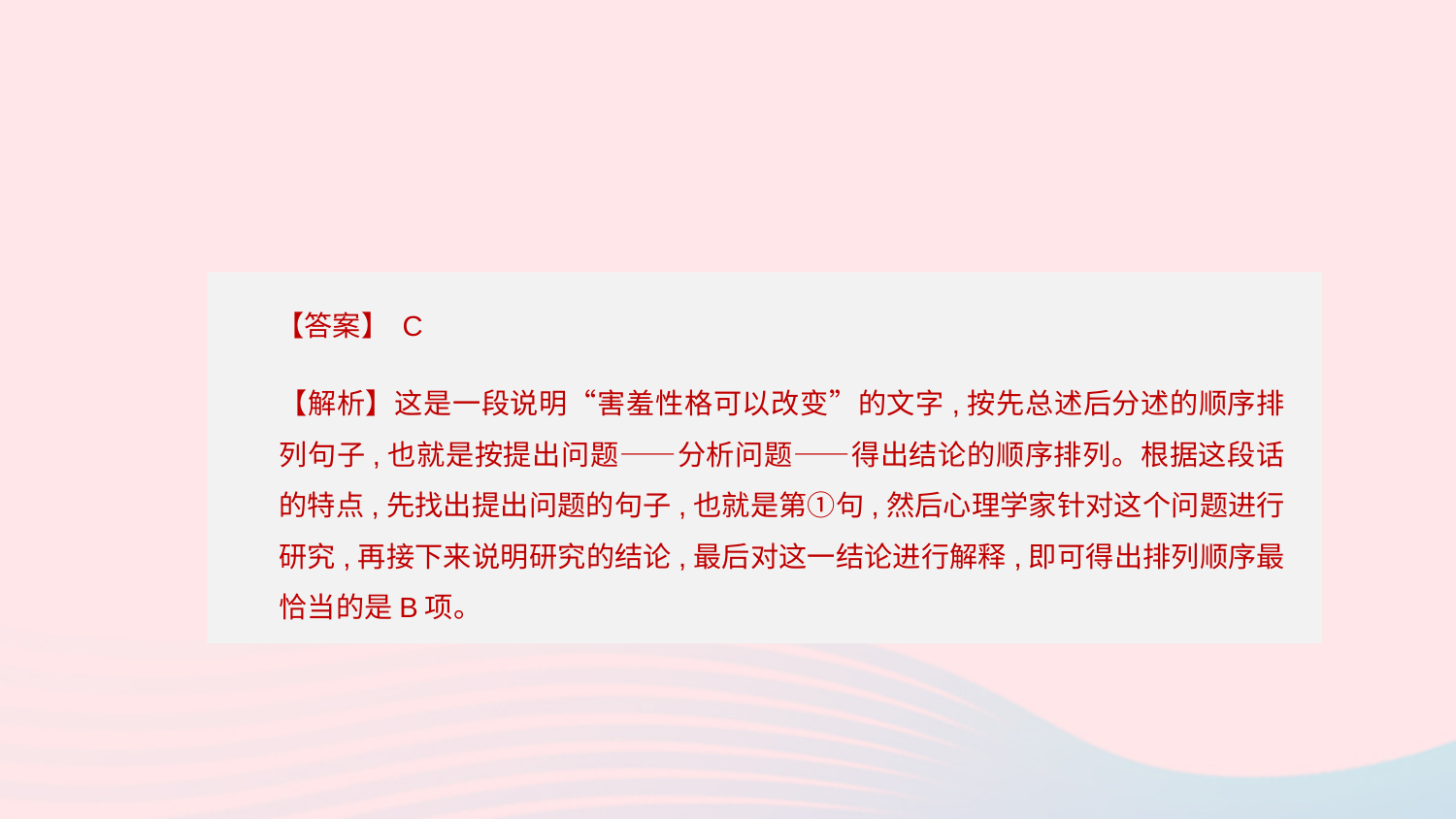

【答案】 C
【解析】这是一段说明“害羞性格可以改变”的文字,按先总述后分述的顺序排列句子,也就是按提出问题——分析问题——得出结论的顺序排列。根据这段话的特点,先找出提出问题的句子,也就是第①句,然后心理学家针对这个问题进行研究,再接下来说明研究的结论,最后对这一结论进行解释,即可得出排列顺序最恰当的是B项。